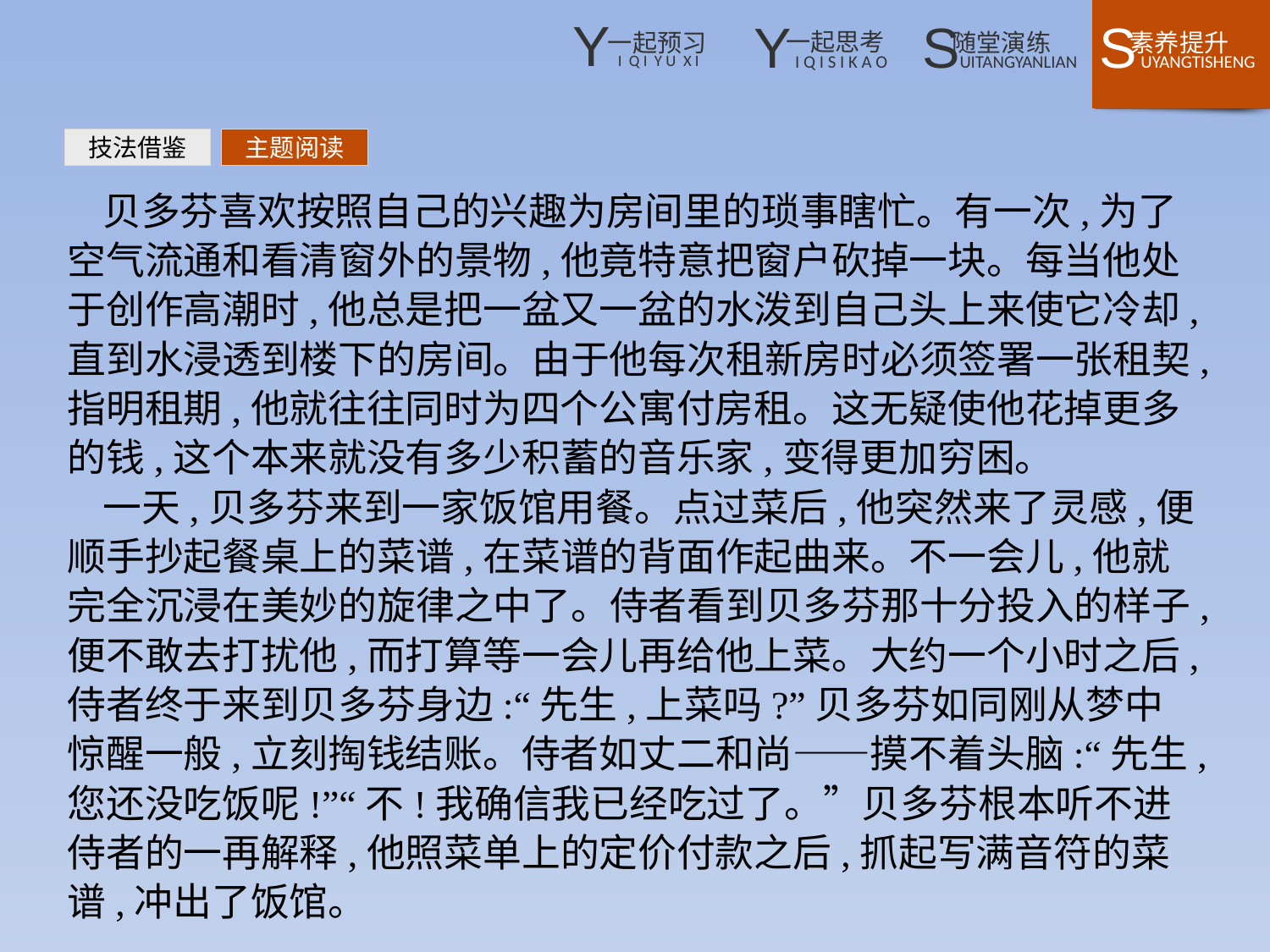

技法借鉴
主题阅读
   贝多芬喜欢按照自己的兴趣为房间里的琐事瞎忙。有一次,为了空气流通和看清窗外的景物,他竟特意把窗户砍掉一块。每当他处于创作高潮时,他总是把一盆又一盆的水泼到自己头上来使它冷却,直到水浸透到楼下的房间。由于他每次租新房时必须签署一张租契,指明租期,他就往往同时为四个公寓付房租。这无疑使他花掉更多的钱,这个本来就没有多少积蓄的音乐家,变得更加穷困。
   一天,贝多芬来到一家饭馆用餐。点过菜后,他突然来了灵感,便顺手抄起餐桌上的菜谱,在菜谱的背面作起曲来。不一会儿,他就完全沉浸在美妙的旋律之中了。侍者看到贝多芬那十分投入的样子,便不敢去打扰他,而打算等一会儿再给他上菜。大约一个小时之后,侍者终于来到贝多芬身边:“先生,上菜吗?”贝多芬如同刚从梦中惊醒一般,立刻掏钱结账。侍者如丈二和尚——摸不着头脑:“先生,您还没吃饭呢!”“不!我确信我已经吃过了。”贝多芬根本听不进侍者的一再解释,他照菜单上的定价付款之后,抓起写满音符的菜谱,冲出了饭馆。